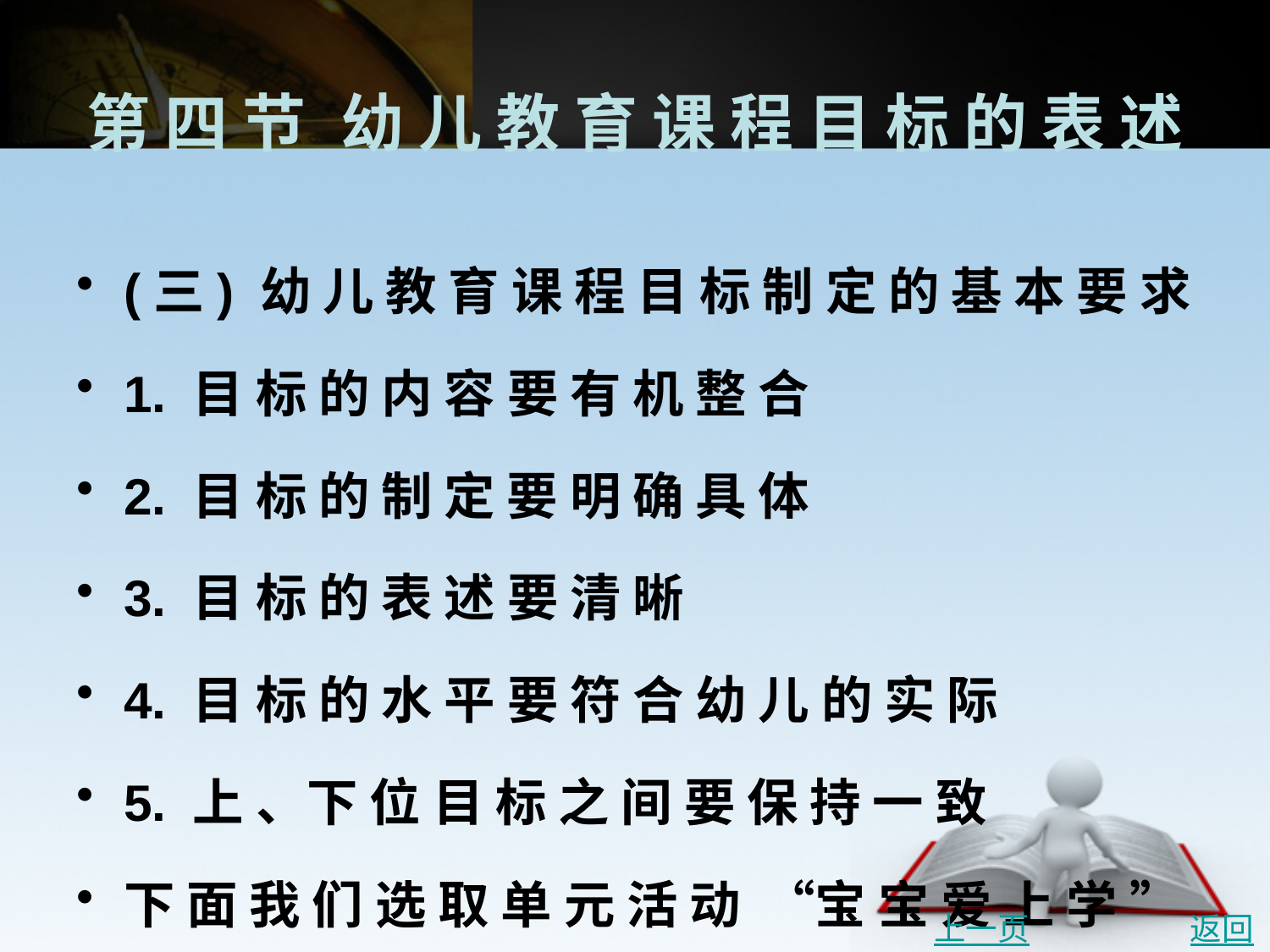

# 第 四 节	幼 儿 教 育 课 程 目 标 的 表 述
(三) 幼 儿 教 育 课 程 目 标 制 定 的 基 本 要 求
1. 目 标 的 内 容 要 有 机 整 合
2. 目 标 的 制 定 要 明 确 具 体
3. 目 标 的 表 述 要 清 晰
4. 目 标 的 水 平 要 符 合 幼 儿 的 实 际
5. 上 、下 位 目 标 之 间 要 保 持 一 致
下 面 我 们 选 取 单 元 活 动  “宝 宝 爱 上 学 ” (见 表 3-3), 请 同 学 们 自 己 分 析 单 元 总 目 标 与 具 体 活 动 目 标 的 关 系 ,领 会 上 、下 位 目 标 之 间 的 一 致 性 。

上一页
返回